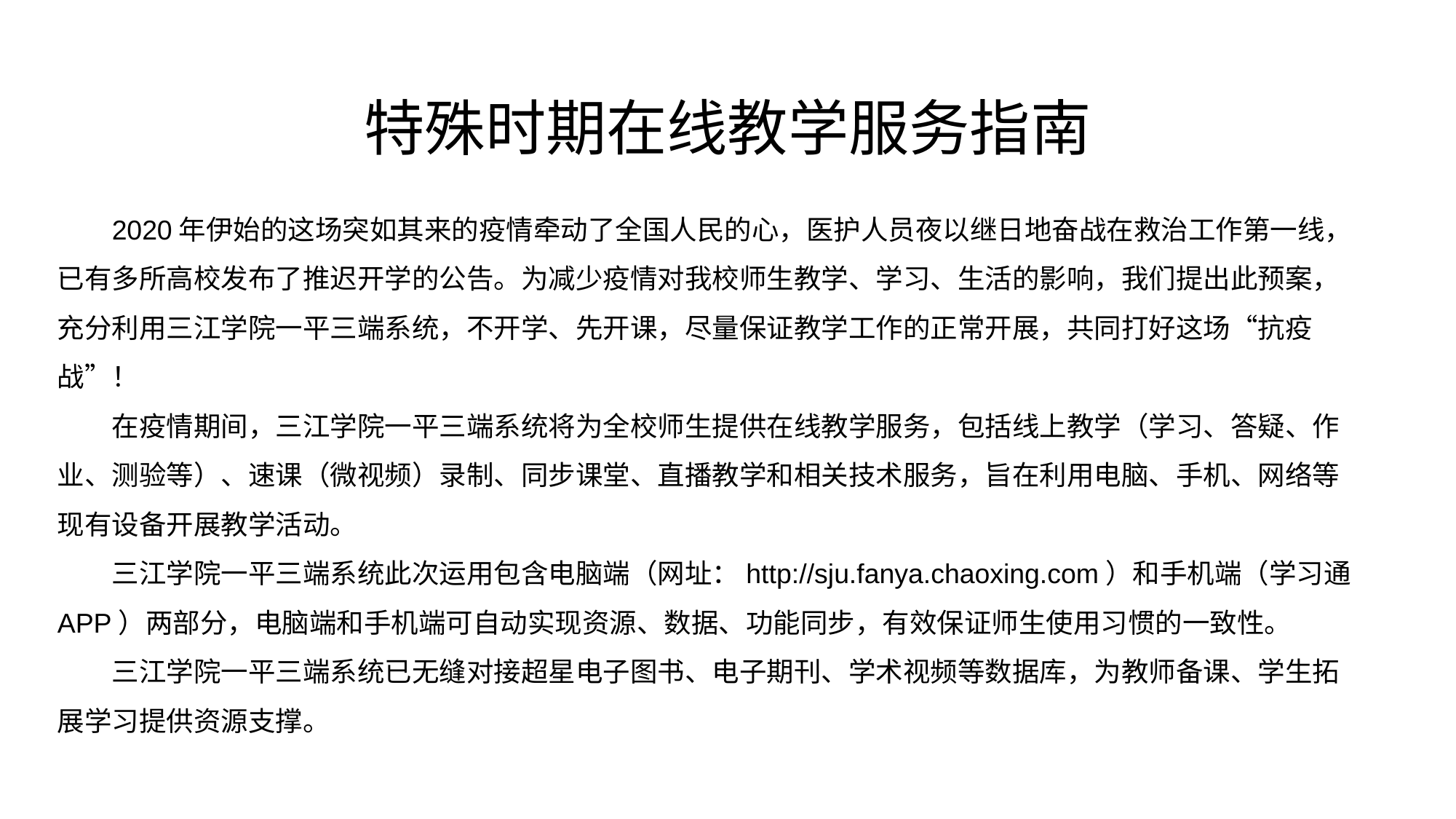

特殊时期在线教学服务指南
2020年伊始的这场突如其来的疫情牵动了全国人民的心，医护人员夜以继日地奋战在救治工作第一线，已有多所高校发布了推迟开学的公告。为减少疫情对我校师生教学、学习、生活的影响，我们提出此预案，充分利用三江学院一平三端系统，不开学、先开课，尽量保证教学工作的正常开展，共同打好这场“抗疫战”！
在疫情期间，三江学院一平三端系统将为全校师生提供在线教学服务，包括线上教学（学习、答疑、作业、测验等）、速课（微视频）录制、同步课堂、直播教学和相关技术服务，旨在利用电脑、手机、网络等现有设备开展教学活动。
三江学院一平三端系统此次运用包含电脑端（网址：http://sju.fanya.chaoxing.com）和手机端（学习通APP）两部分，电脑端和手机端可自动实现资源、数据、功能同步，有效保证师生使用习惯的一致性。
三江学院一平三端系统已无缝对接超星电子图书、电子期刊、学术视频等数据库，为教师备课、学生拓展学习提供资源支撑。